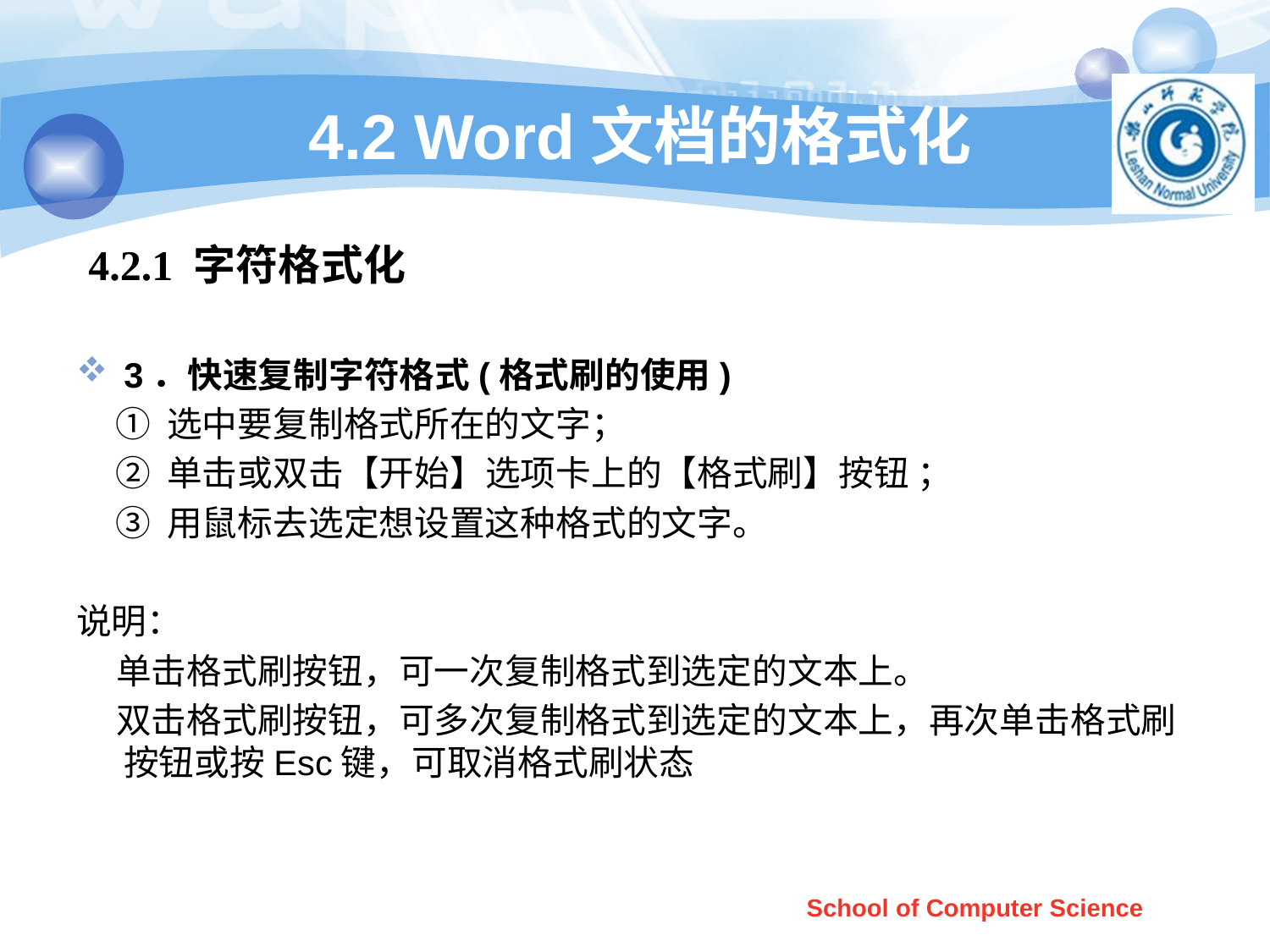

# 4.2 Word文档的格式化
4.2.1 字符格式化
3．快速复制字符格式(格式刷的使用)
     ① 选中要复制格式所在的文字；
     ② 单击或双击【开始】选项卡上的【格式刷】按钮 ；
     ③ 用鼠标去选定想设置这种格式的文字。

说明：
    单击格式刷按钮，可一次复制格式到选定的文本上。
    双击格式刷按钮，可多次复制格式到选定的文本上，再次单击格式刷按钮或按Esc键，可取消格式刷状态

School of Computer Science